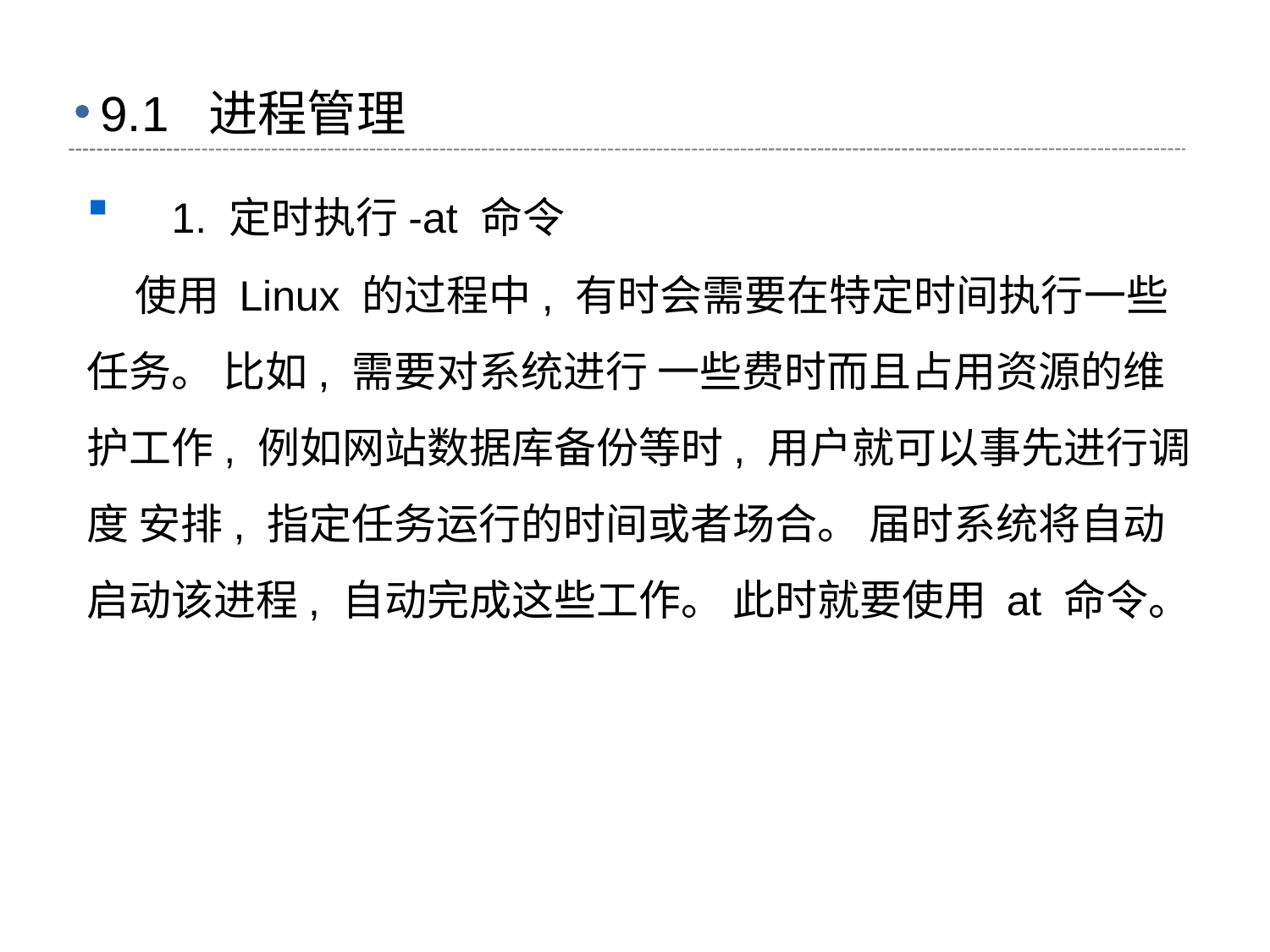

# 9.1  进程管理
   1. 定时执行-at 命令
    使用 Linux 的过程中, 有时会需要在特定时间执行一些任务。 比如, 需要对系统进行 一些费时而且占用资源的维护工作, 例如网站数据库备份等时, 用户就可以事先进行调度 安排, 指定任务运行的时间或者场合。 届时系统将自动启动该进程, 自动完成这些工作。 此时就要使用 at 命令。